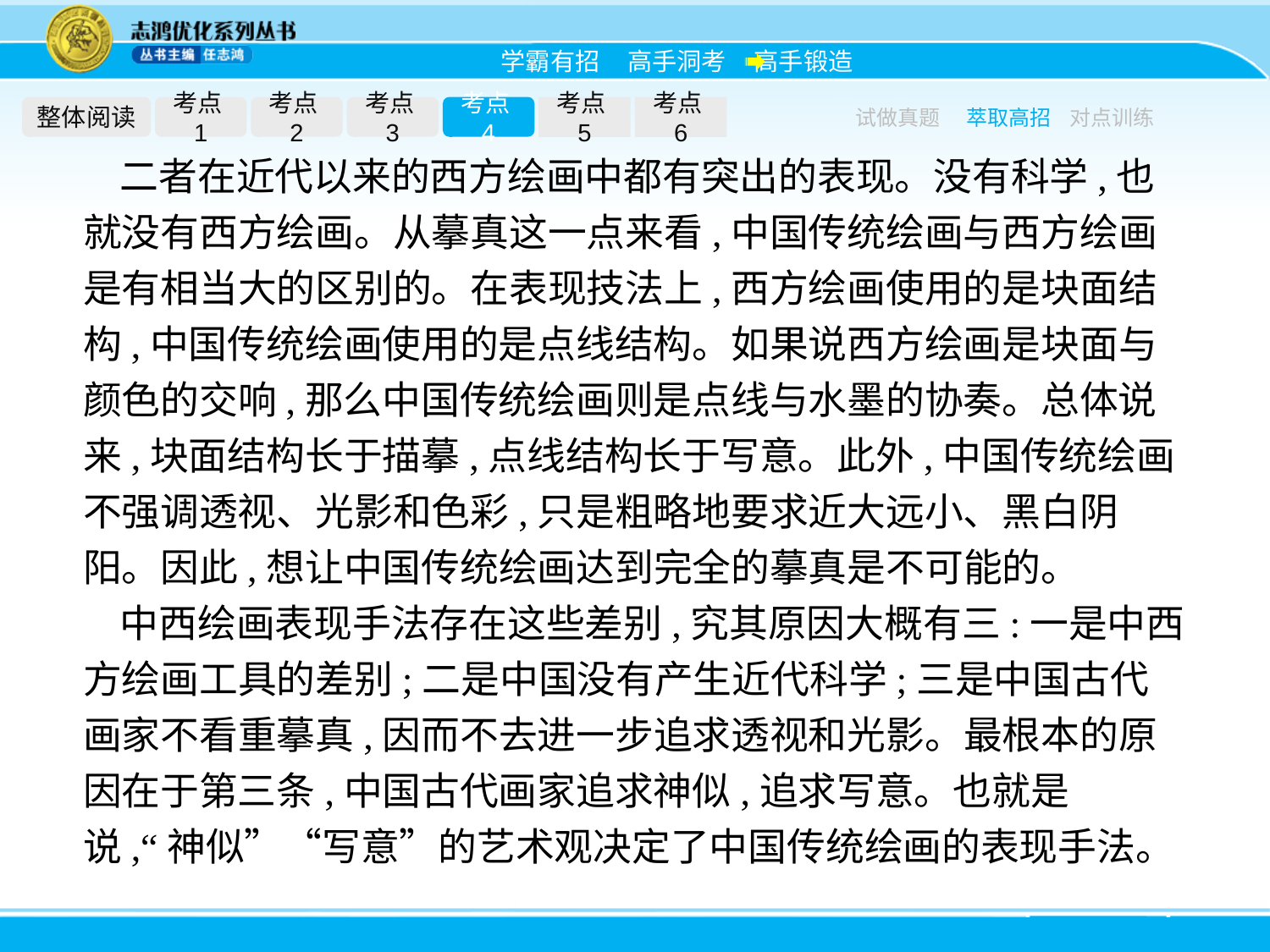

整体阅读
考点1
考点2
考点3
考点4
考点5
考点6
试做真题
萃取高招
对点训练
二者在近代以来的西方绘画中都有突出的表现。没有科学,也就没有西方绘画。从摹真这一点来看,中国传统绘画与西方绘画是有相当大的区别的。在表现技法上,西方绘画使用的是块面结构,中国传统绘画使用的是点线结构。如果说西方绘画是块面与颜色的交响,那么中国传统绘画则是点线与水墨的协奏。总体说来,块面结构长于描摹,点线结构长于写意。此外,中国传统绘画不强调透视、光影和色彩,只是粗略地要求近大远小、黑白阴阳。因此,想让中国传统绘画达到完全的摹真是不可能的。
中西绘画表现手法存在这些差别,究其原因大概有三:一是中西方绘画工具的差别;二是中国没有产生近代科学;三是中国古代画家不看重摹真,因而不去进一步追求透视和光影。最根本的原因在于第三条,中国古代画家追求神似,追求写意。也就是说,“神似”“写意”的艺术观决定了中国传统绘画的表现手法。